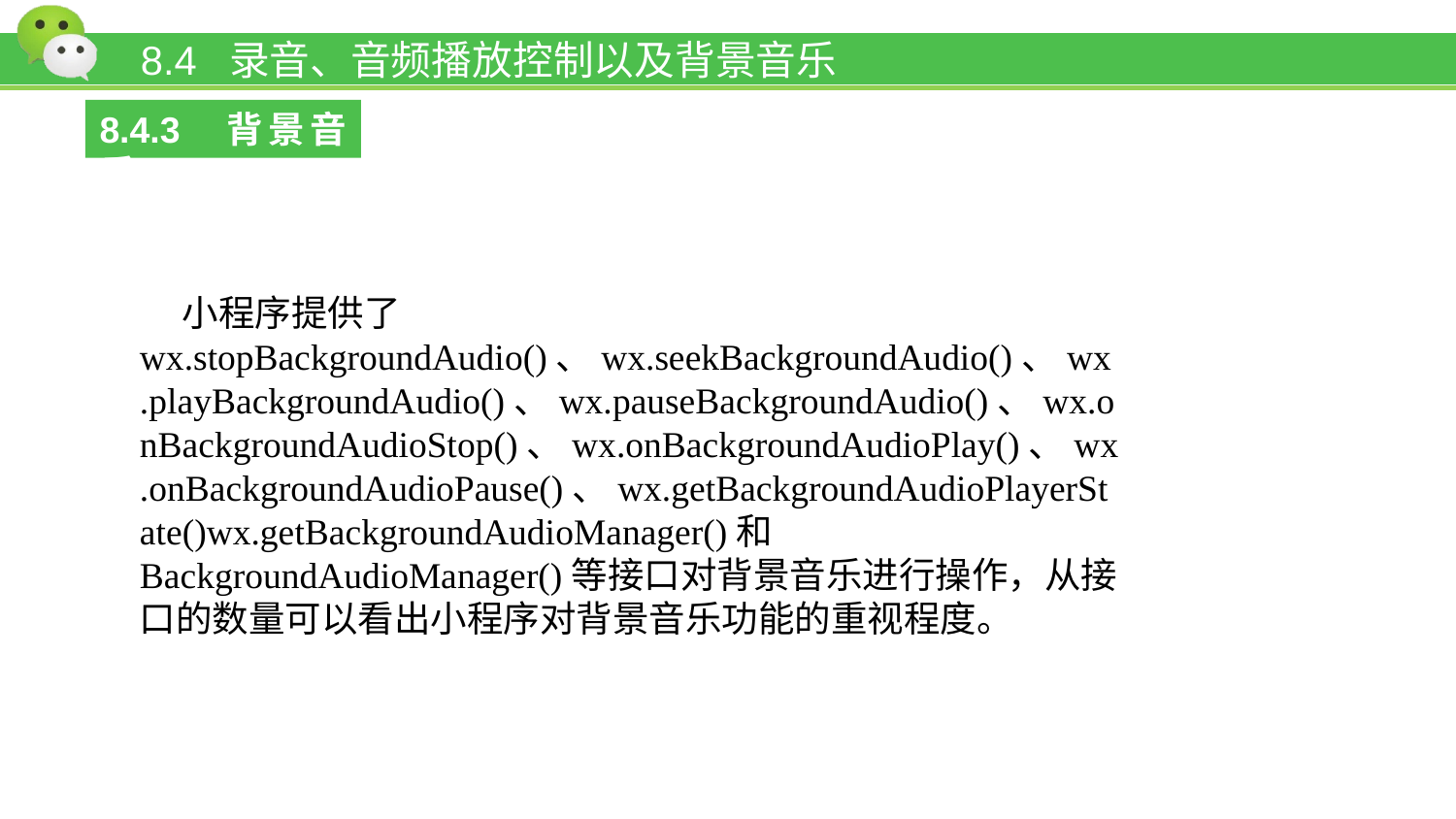

# 8.4  录音、音频播放控制以及背景音乐
8.4.3  背景音乐
小程序提供了wx.stopBackgroundAudio()、wx.seekBackgroundAudio()、wx.playBackgroundAudio()、wx.pauseBackgroundAudio()、wx.onBackgroundAudioStop()、wx.onBackgroundAudioPlay()、wx.onBackgroundAudioPause()、wx.getBackgroundAudioPlayerState()wx.getBackgroundAudioManager()和BackgroundAudioManager()等接口对背景音乐进行操作，从接口的数量可以看出小程序对背景音乐功能的重视程度。